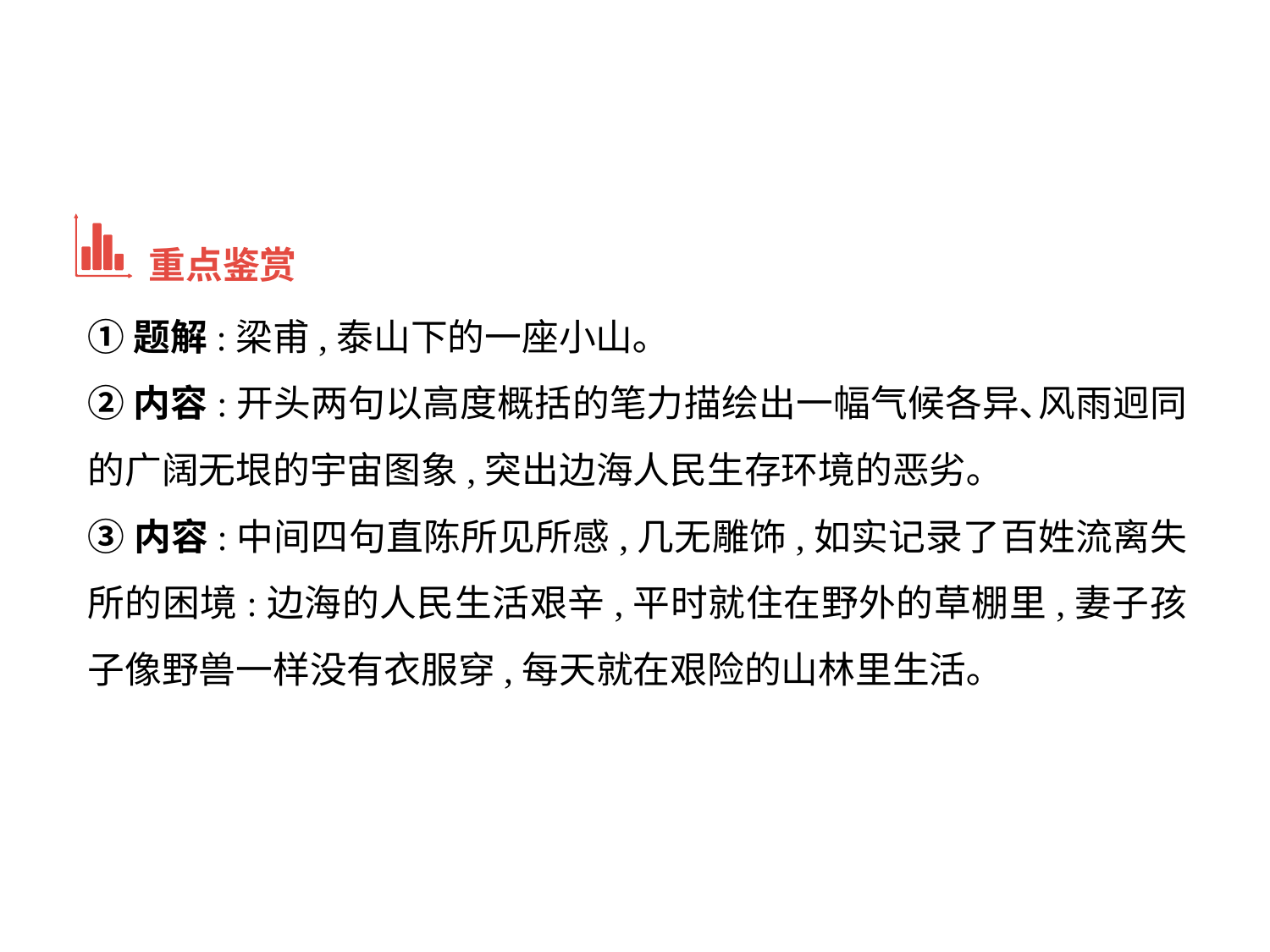

重点鉴赏
①题解:梁甫,泰山下的一座小山｡
②内容:开头两句以高度概括的笔力描绘出一幅气候各异､风雨迥同的广阔无垠的宇宙图象,突出边海人民生存环境的恶劣｡
③内容:中间四句直陈所见所感,几无雕饰,如实记录了百姓流离失所的困境:边海的人民生活艰辛,平时就住在野外的草棚里,妻子孩子像野兽一样没有衣服穿,每天就在艰险的山林里生活｡